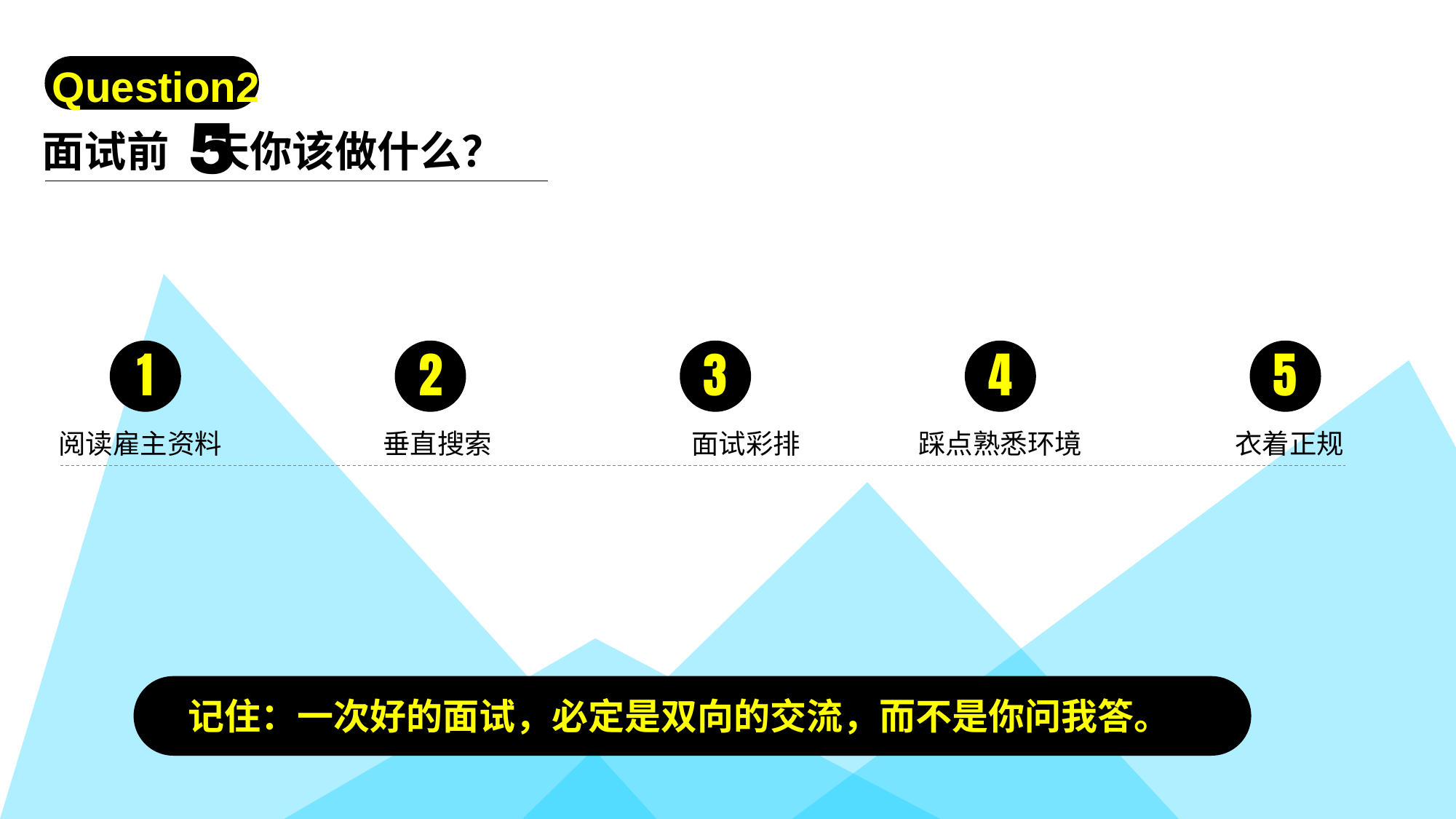

Question2

5
面试前    天你该做什么？
1
2
3
4
5
阅读雇主资料
垂直搜索
面试彩排
踩点熟悉环境
衣着正规

记住：一次好的面试，必定是双向的交流，而不是你问我答。